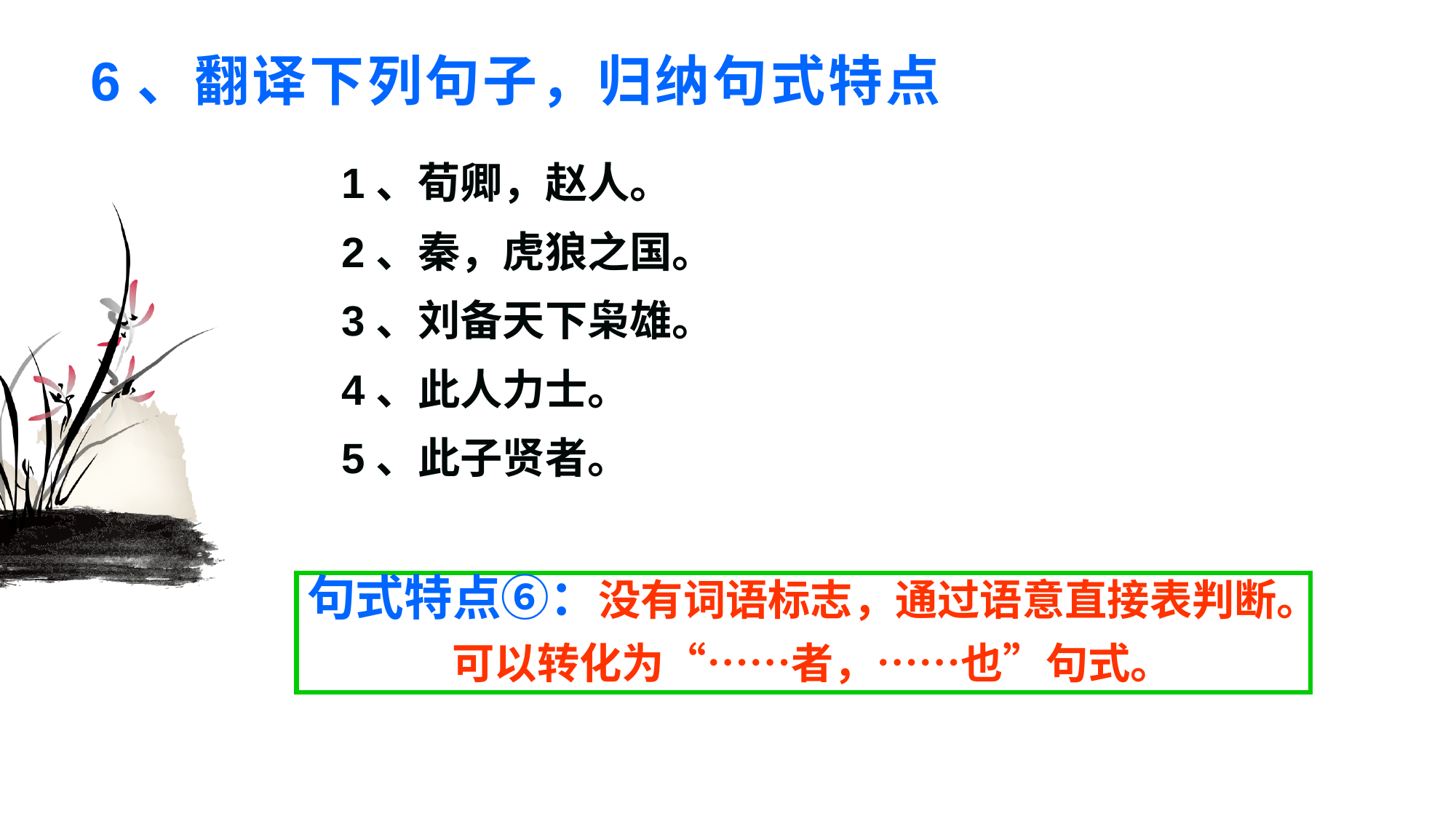

# 6、翻译下列句子，归纳句式特点
1、荀卿，赵人。
2、秦，虎狼之国。
3、刘备天下枭雄。
4、此人力士。
5、此子贤者。
句式特点⑥：没有词语标志，通过语意直接表判断。
              可以转化为“……者，……也”句式。